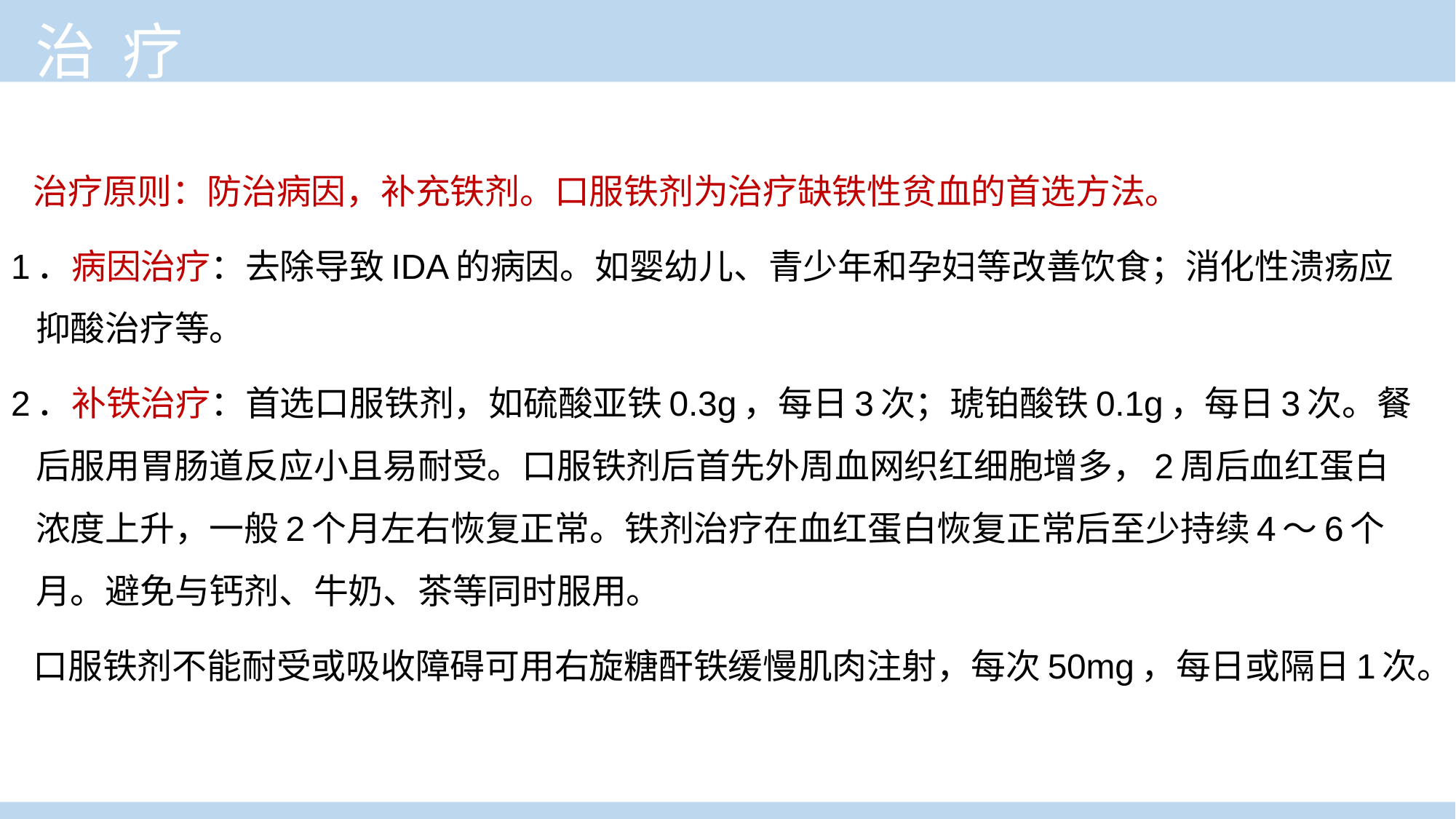

治  疗
  治疗原则：防治病因，补充铁剂。口服铁剂为治疗缺铁性贫血的首选方法。
1．病因治疗：去除导致IDA的病因。如婴幼儿、青少年和孕妇等改善饮食；消化性溃疡应抑酸治疗等。
2．补铁治疗：首选口服铁剂，如硫酸亚铁0.3g，每日3次；琥铂酸铁0.1g，每日3次。餐后服用胃肠道反应小且易耐受。口服铁剂后首先外周血网织红细胞增多，2周后血红蛋白浓度上升，一般2个月左右恢复正常。铁剂治疗在血红蛋白恢复正常后至少持续4～6个月。避免与钙剂、牛奶、茶等同时服用。
  口服铁剂不能耐受或吸收障碍可用右旋糖酐铁缓慢肌肉注射，每次50mg，每日或隔日1次。